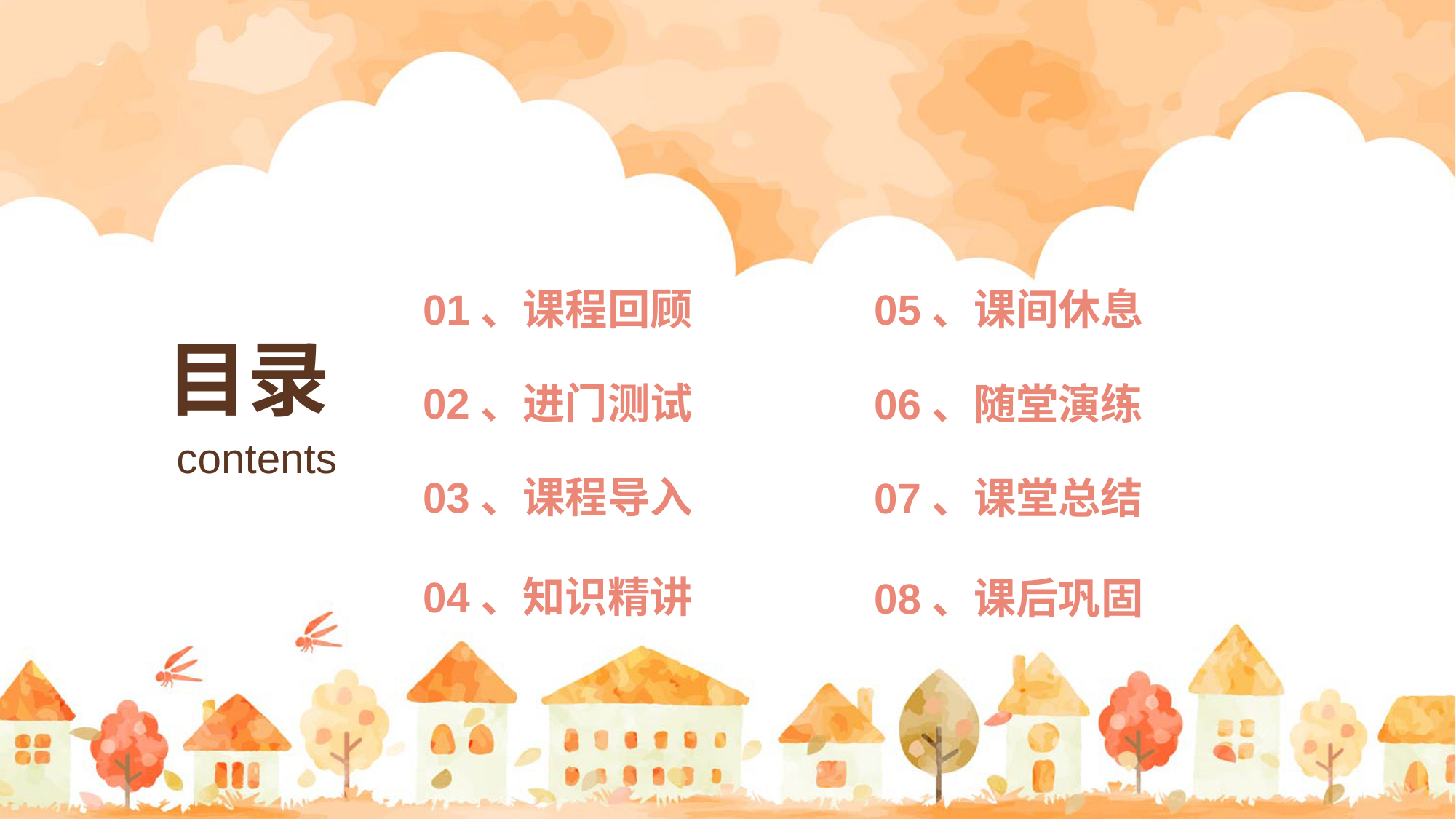

01、课程回顾
05、课间休息
02、进门测试
06、随堂演练
03、课程导入
07、课堂总结
04、知识精讲
08、课后巩固
目录
contents